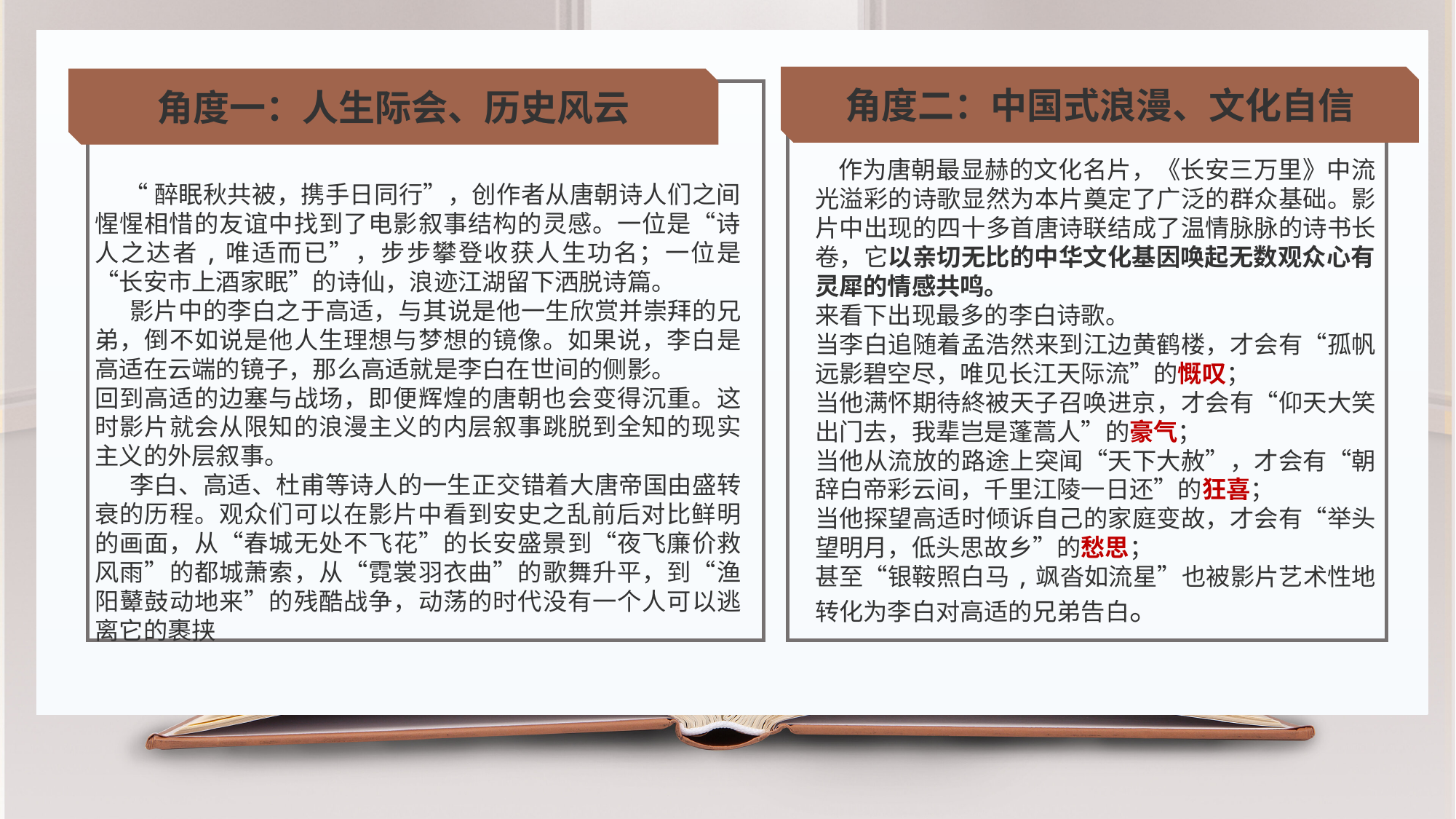

角度二：中国式浪漫、文化自信
角度一：人生际会、历史风云

   作为唐朝最显赫的文化名片，《长安三万里》中流光溢彩的诗歌显然为本片奠定了广泛的群众基础。影片中出现的四十多首唐诗联结成了温情脉脉的诗书长卷，它以亲切无比的中华文化基因唤起无数观众心有灵犀的情感共鸣。
来看下出现最多的李白诗歌。
当李白追随着孟浩然来到江边黄鹤楼，才会有“孤帆远影碧空尽，唯见长江天际流”的慨叹；
当他满怀期待終被天子召唤进京，才会有“仰天大笑出门去，我辈岂是蓬蒿人”的豪气；
当他从流放的路途上突闻“天下大赦”，才会有“朝辞白帝彩云间，千里江陵一日还”的狂喜；
当他探望高适时倾诉自己的家庭变故，才会有“举头望明月，低头思故乡”的愁思；
甚至“银鞍照白马,飒沓如流星”也被影片艺术性地转化为李白对高适的兄弟告白。
     “醉眠秋共被，携手日同行”，创作者从唐朝诗人们之间惺惺相惜的友谊中找到了电影叙事结构的灵感。一位是“诗人之达者,唯适而已”，步步攀登收获人生功名；一位是“长安市上酒家眠”的诗仙，浪迹江湖留下洒脱诗篇。
     影片中的李白之于高适，与其说是他一生欣赏并崇拜的兄弟，倒不如说是他人生理想与梦想的镜像。如果说，李白是高适在云端的镜子，那么高适就是李白在世间的侧影。
回到高适的边塞与战场，即便辉煌的唐朝也会变得沉重。这时影片就会从限知的浪漫主义的内层叙事跳脱到全知的现实主义的外层叙事。
     李白、高适、杜甫等诗人的一生正交错着大唐帝国由盛转衰的历程。观众们可以在影片中看到安史之乱前后对比鲜明的画面，从“春城无处不飞花”的长安盛景到“夜飞廉价救风雨”的都城萧索，从“霓裳羽衣曲”的歌舞升平，到“渔阳鼙鼓动地来”的残酷战争，动荡的时代没有一个人可以逃离它的裹挟